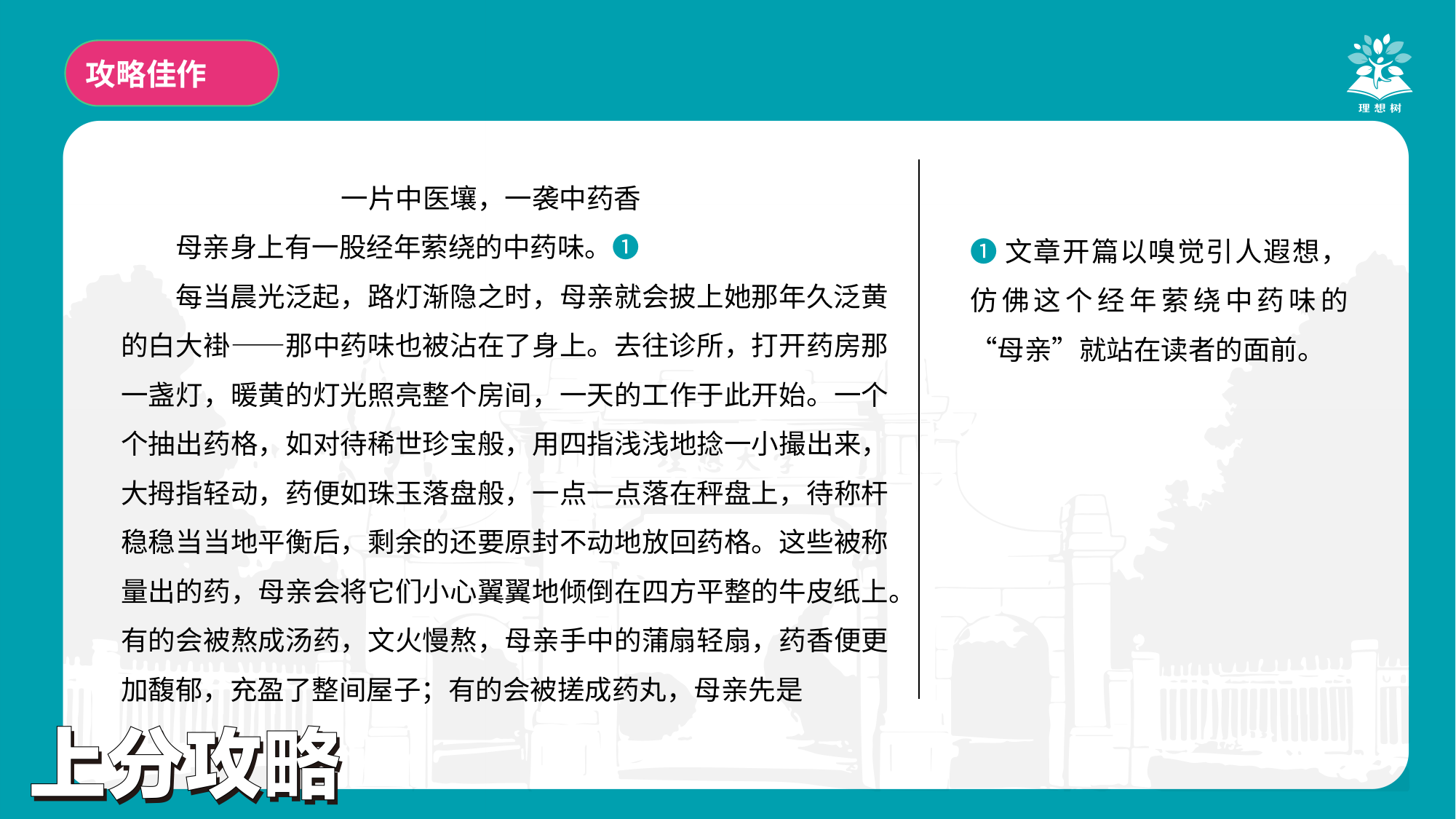

攻略佳作
一片中医壤，一袭中药香
母亲身上有一股经年萦绕的中药味。❶
每当晨光泛起，路灯渐隐之时，母亲就会披上她那年久泛黄的白大褂——那中药味也被沾在了身上。去往诊所，打开药房那一盏灯，暖黄的灯光照亮整个房间，一天的工作于此开始。一个个抽出药格，如对待稀世珍宝般，用四指浅浅地捻一小撮出来，大拇指轻动，药便如珠玉落盘般，一点一点落在秤盘上，待称杆稳稳当当地平衡后，剩余的还要原封不动地放回药格。这些被称量出的药，母亲会将它们小心翼翼地倾倒在四方平整的牛皮纸上。有的会被熬成汤药，文火慢熬，母亲手中的蒲扇轻扇，药香便更加馥郁，充盈了整间屋子；有的会被搓成药丸，母亲先是
❶文章开篇以嗅觉引人遐想，仿佛这个经年萦绕中药味的“母亲”就站在读者的面前。